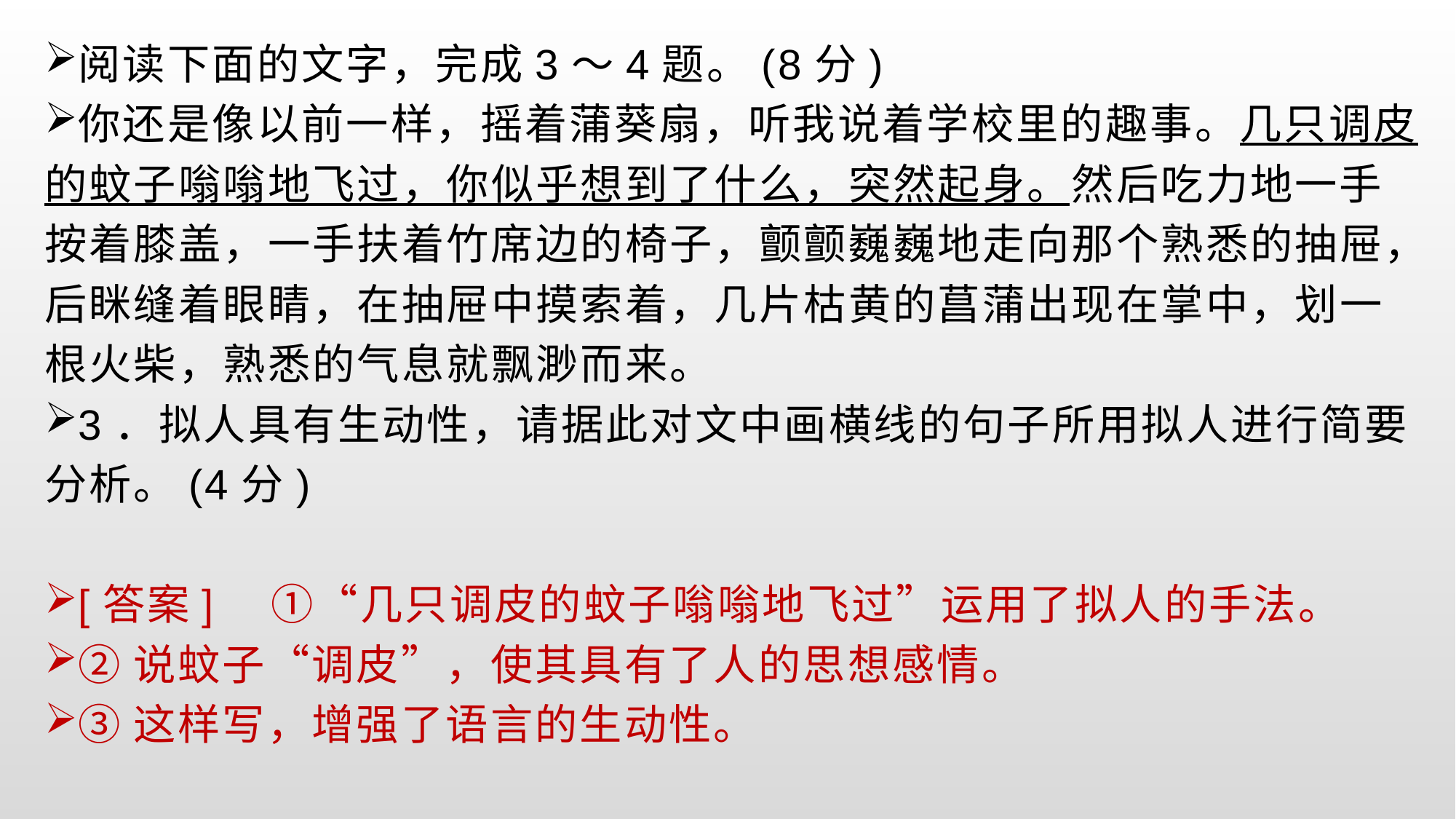

阅读下面的文字，完成3～4题。(8分)
你还是像以前一样，摇着蒲葵扇，听我说着学校里的趣事。几只调皮的蚊子嗡嗡地飞过，你似乎想到了什么，突然起身。然后吃力地一手按着膝盖，一手扶着竹席边的椅子，颤颤巍巍地走向那个熟悉的抽屉，后眯缝着眼睛，在抽屉中摸索着，几片枯黄的菖蒲出现在掌中，划一根火柴，熟悉的气息就飘渺而来。
3．拟人具有生动性，请据此对文中画横线的句子所用拟人进行简要分析。(4分)
[答案]　①“几只调皮的蚊子嗡嗡地飞过”运用了拟人的手法。
②说蚊子“调皮”，使其具有了人的思想感情。
③这样写，增强了语言的生动性。